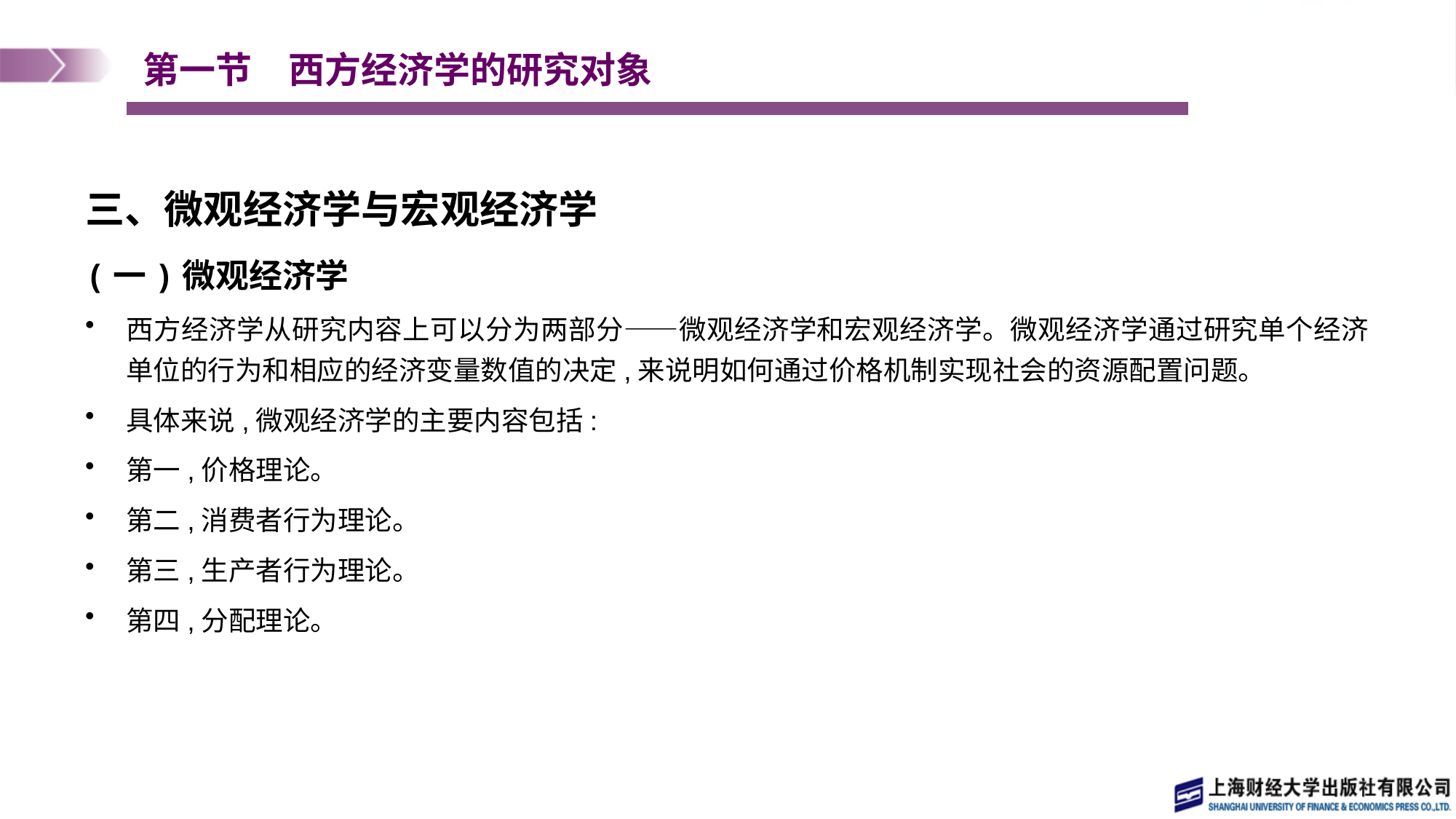

# 第一节　西方经济学的研究对象
三、微观经济学与宏观经济学
(一)微观经济学
西方经济学从研究内容上可以分为两部分——微观经济学和宏观经济学。微观经济学通过研究单个经济单位的行为和相应的经济变量数值的决定,来说明如何通过价格机制实现社会的资源配置问题。
具体来说,微观经济学的主要内容包括:
第一,价格理论。
第二,消费者行为理论。
第三,生产者行为理论。
第四,分配理论。